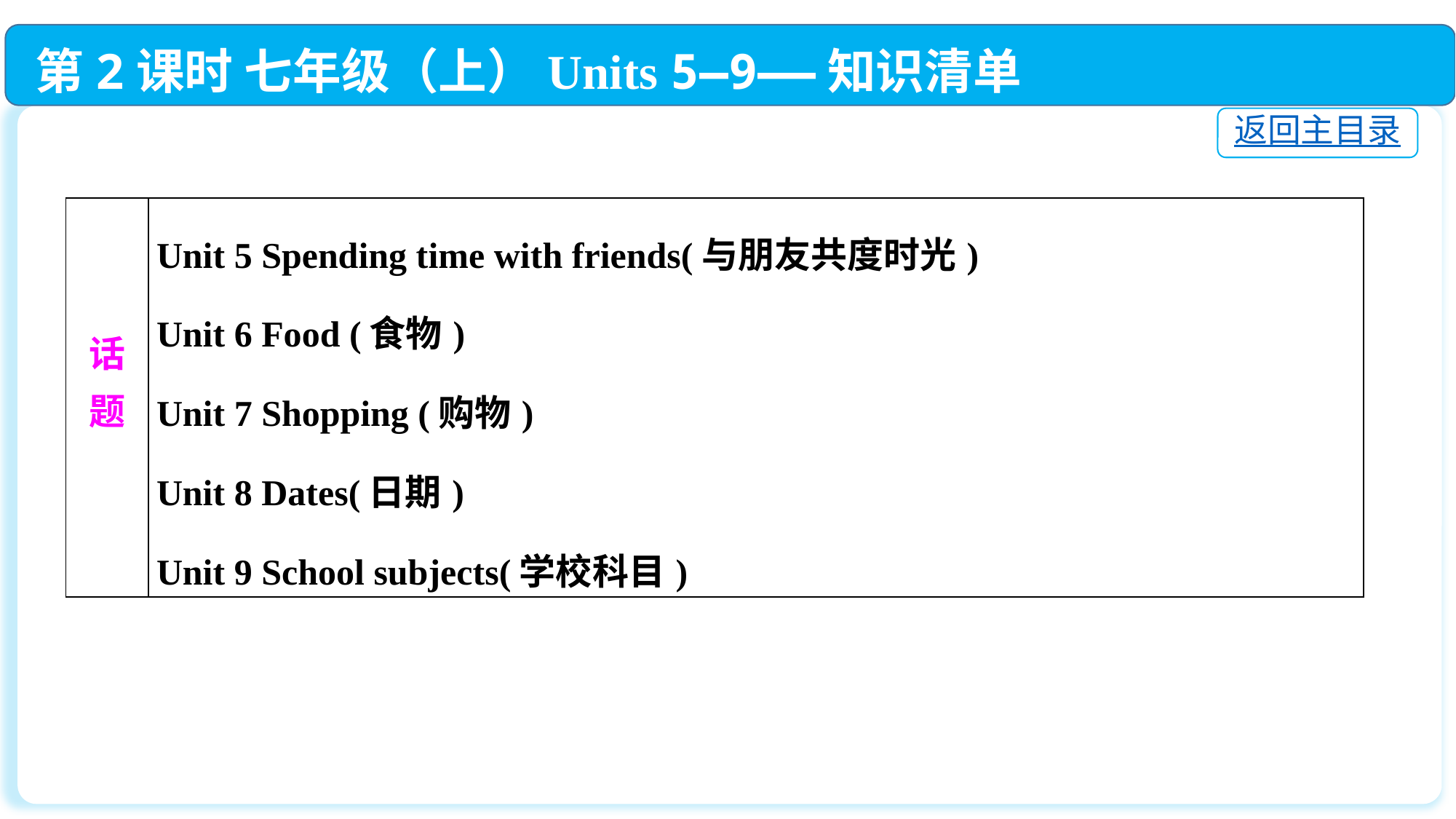

第2课时 七年级（上）Units 5—9——知识清单

返回主目录
| 话 题 | Unit 5 Spending time with friends(与朋友共度时光) Unit 6 Food (食物) Unit 7 Shopping (购物) Unit 8 Dates(日期) Unit 9 School subjects(学校科目) |
| --- | --- |